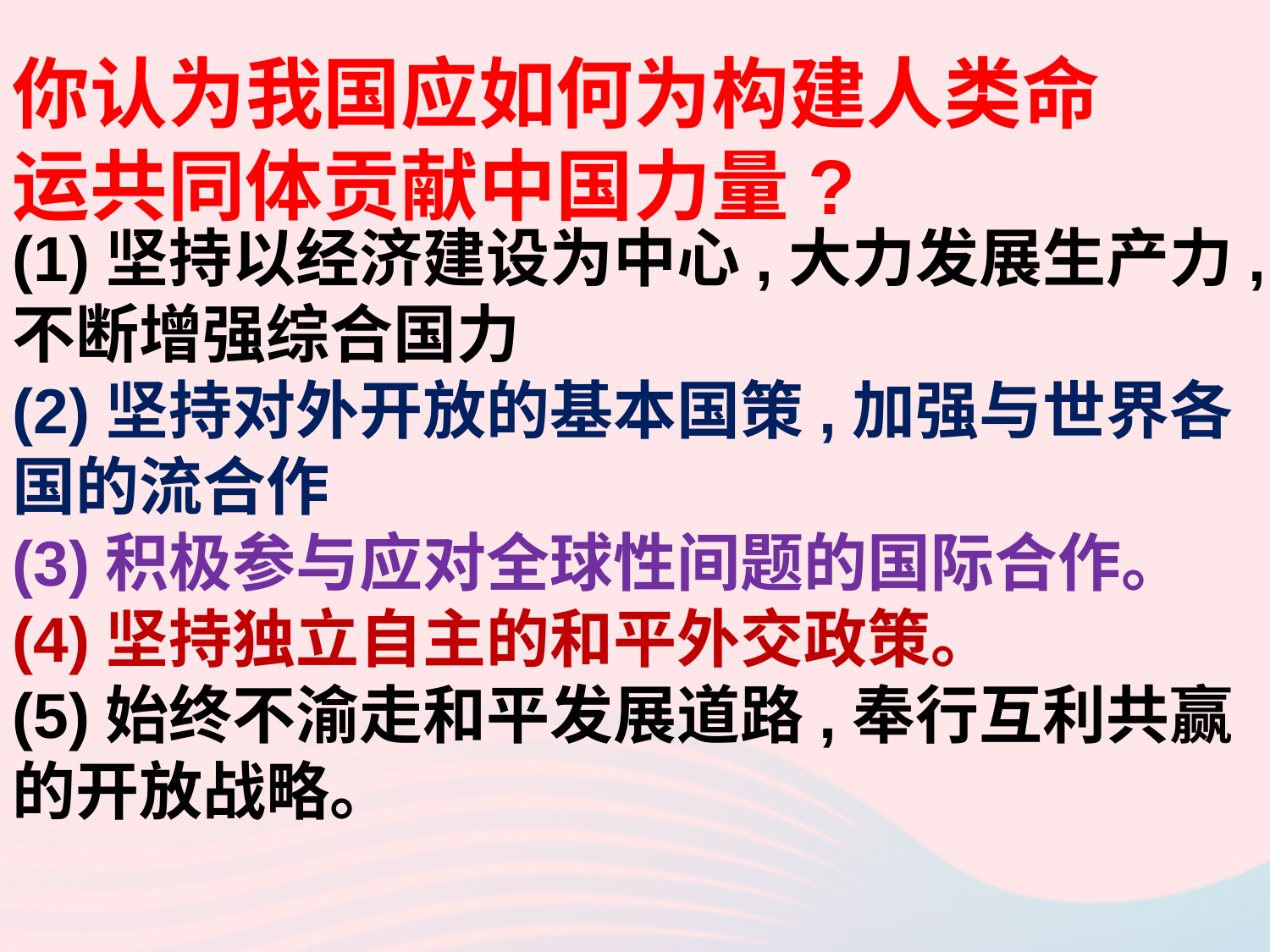

你认为我国应如何为构建人类命运共同体贡献中国力量?
(1)坚持以经济建设为中心,大力发展生产力,不断增强综合国力
(2)坚持对外开放的基本国策,加强与世界各国的流合作
(3)积极参与应对全球性间题的国际合作。
(4)坚持独立自主的和平外交政策。
(5)始终不渝走和平发展道路,奉行互利共赢的开放战略。